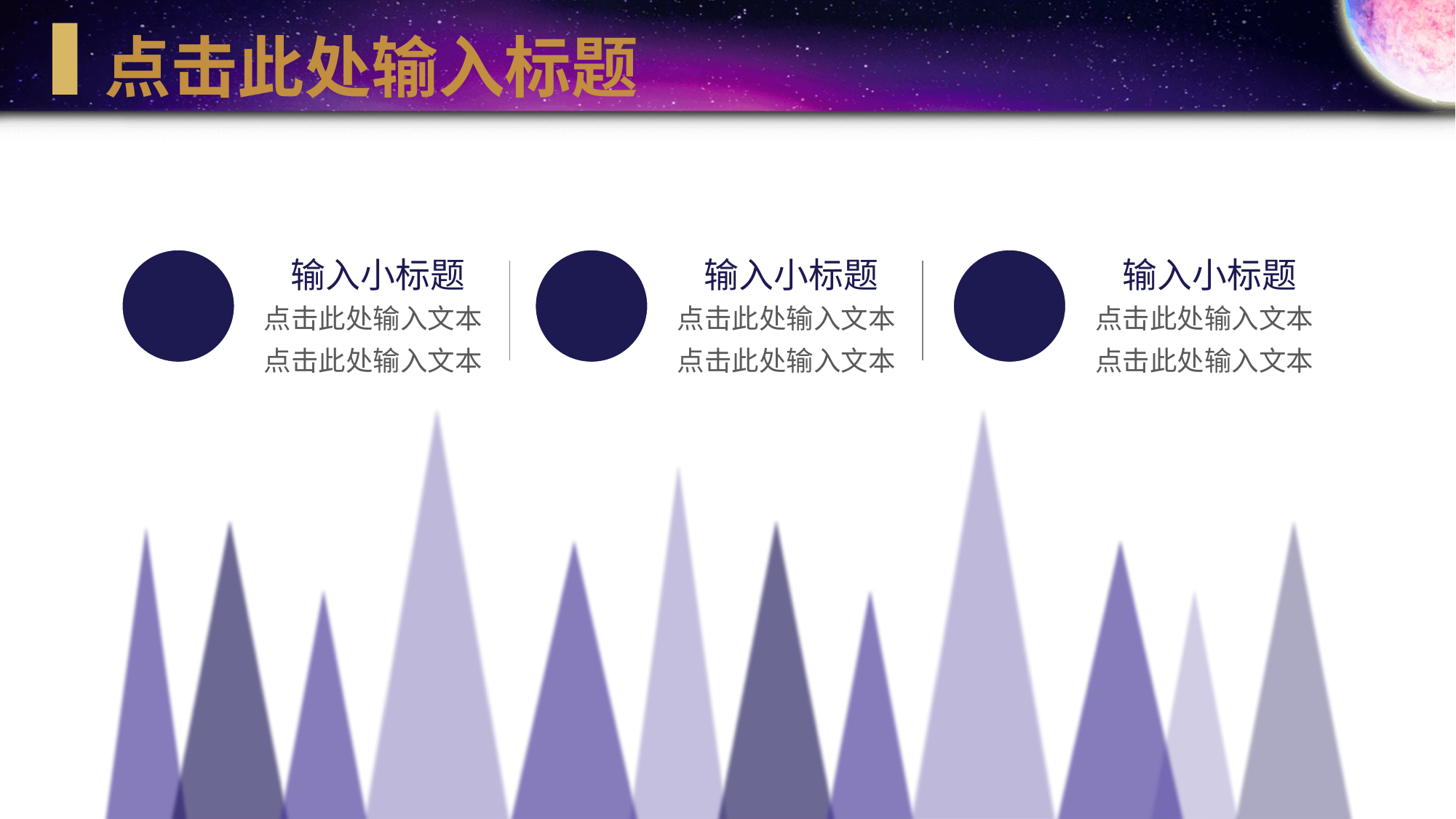

点击此处输入标题

输入小标题

输入小标题

输入小标题
点击此处输入文本
点击此处输入文本
点击此处输入文本
点击此处输入文本
点击此处输入文本
点击此处输入文本